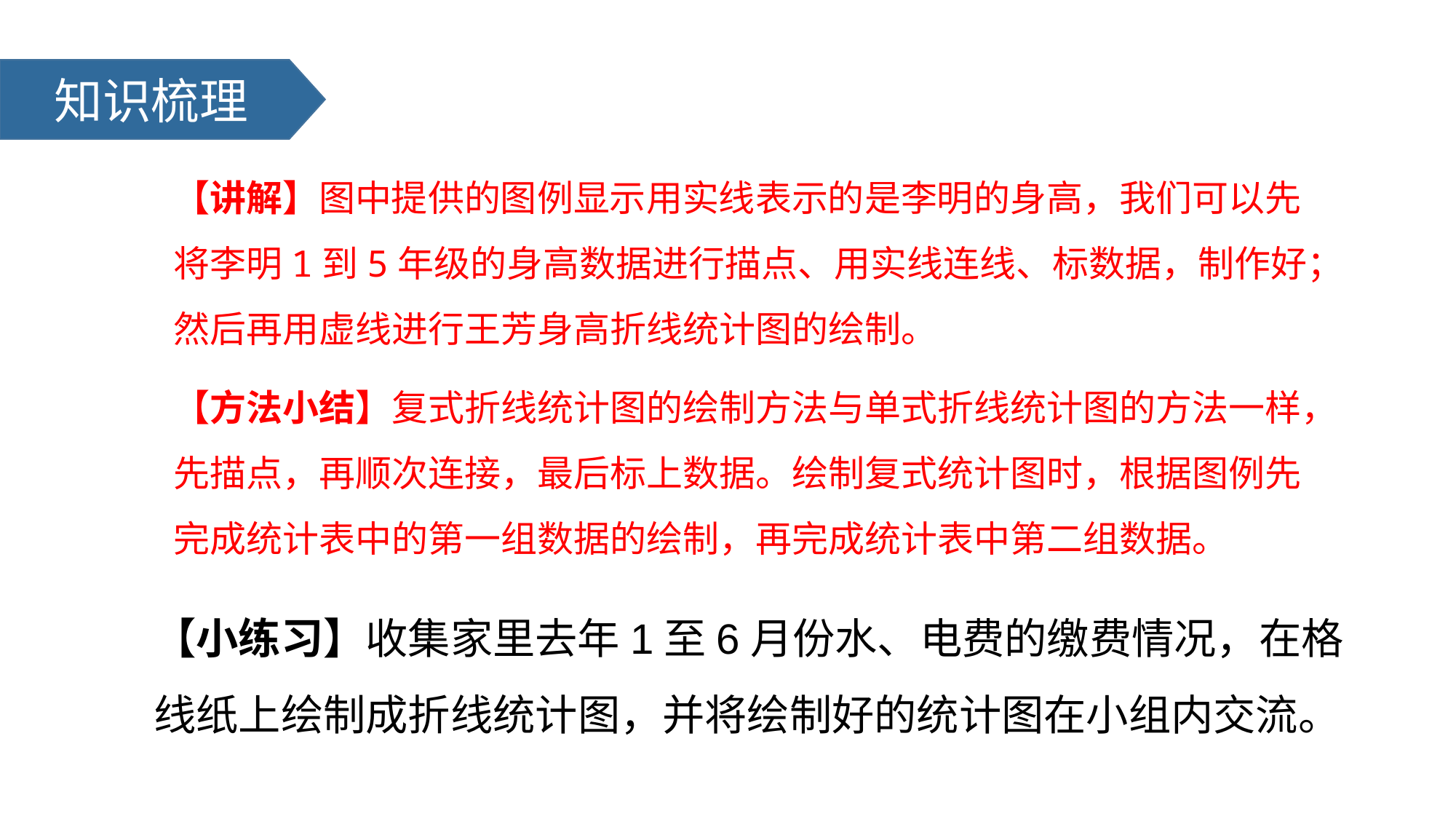

知识梳理
【讲解】图中提供的图例显示用实线表示的是李明的身高，我们可以先将李明1到5年级的身高数据进行描点、用实线连线、标数据，制作好；然后再用虚线进行王芳身高折线统计图的绘制。
【方法小结】复式折线统计图的绘制方法与单式折线统计图的方法一样，先描点，再顺次连接，最后标上数据。绘制复式统计图时，根据图例先完成统计表中的第一组数据的绘制，再完成统计表中第二组数据。
【小练习】收集家里去年1至6月份水、电费的缴费情况，在格线纸上绘制成折线统计图，并将绘制好的统计图在小组内交流。